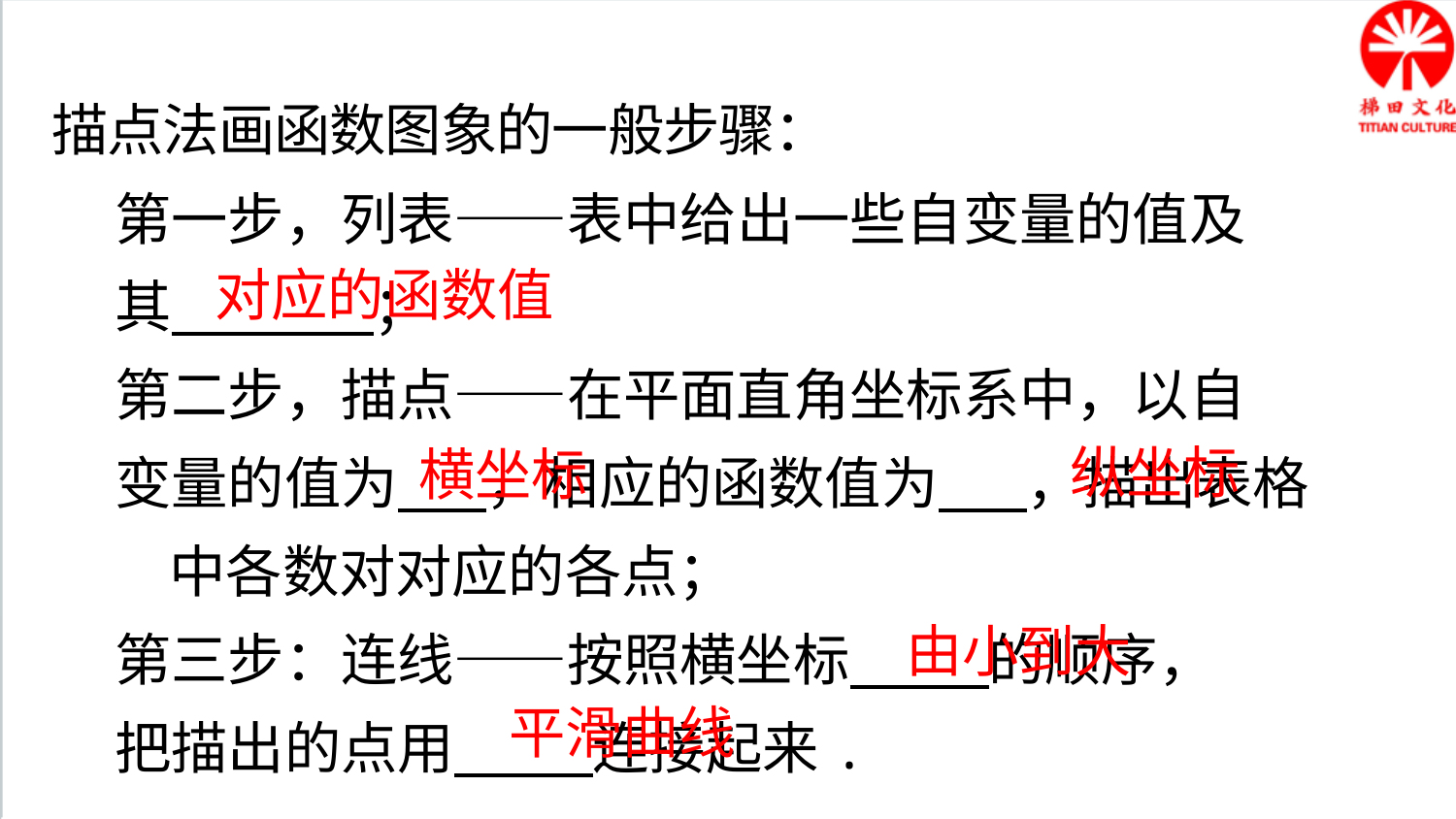

归纳总结
描点法画函数图象的一般步骤：
第一步，列表——表中给出一些自变量的值及
其                ；
第二步，描点——在平面直角坐标系中，以自
变量的值为       ，相应的函数值为       ，描出表格中各数对对应的各点；
第三步：连线——按照横坐标           的顺序，
把描出的点用           连接起来.
对应的函数值
纵坐标
横坐标
由小到大
平滑曲线